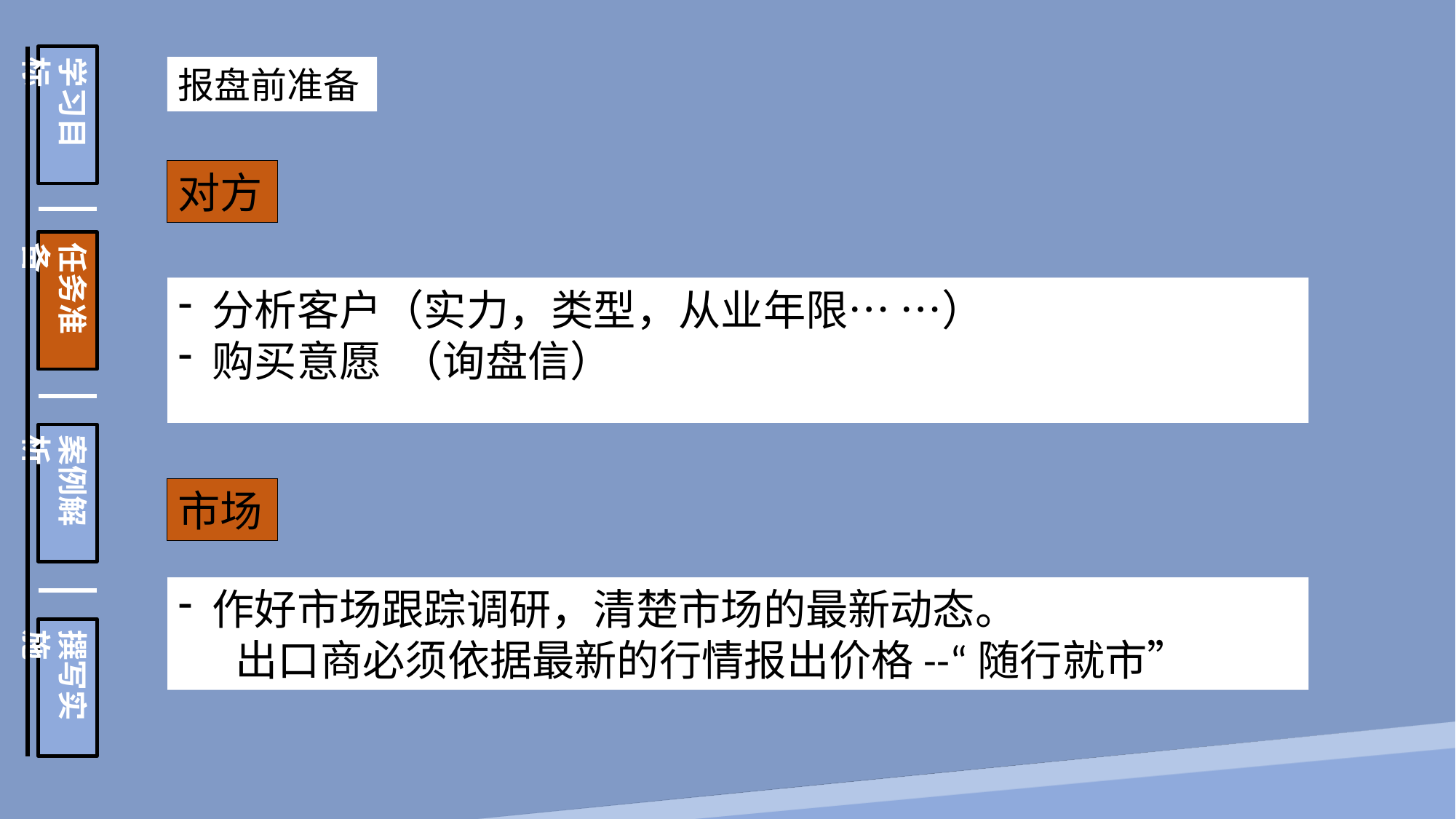

学习目标
任务准备
案例解析
撰写实施
报盘前准备
对方
分析客户（实力，类型，从业年限… …）
购买意愿  （询盘信）

市场
作好市场跟踪调研，清楚市场的最新动态。
     出口商必须依据最新的行情报出价格--“随行就市”